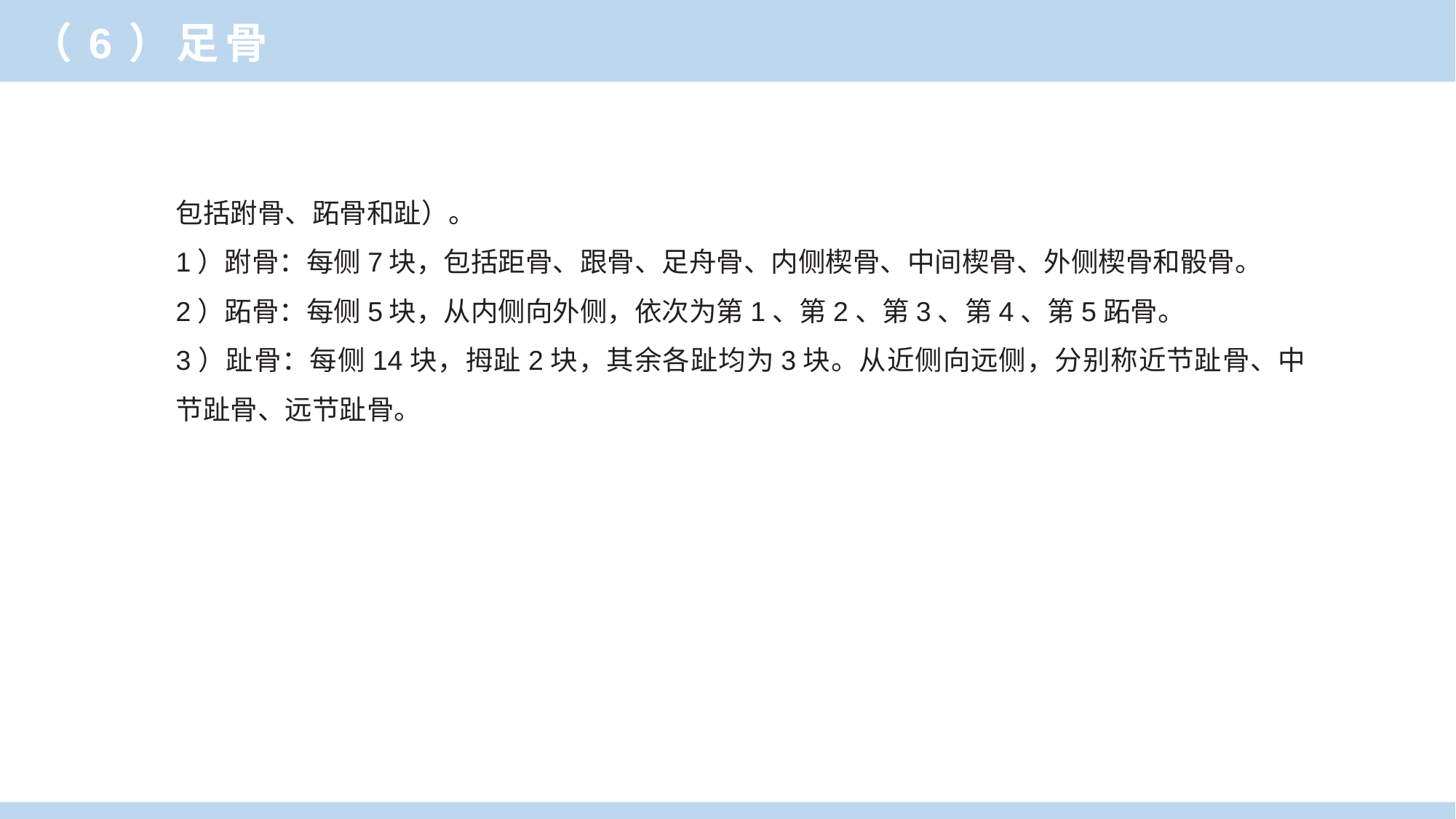

（6）足骨

包括跗骨、跖骨和趾）。
1）跗骨：每侧7块，包括距骨、跟骨、足舟骨、内侧楔骨、中间楔骨、外侧楔骨和骰骨。
2）跖骨：每侧5块，从内侧向外侧，依次为第1、第2、第3、第4、第5跖骨。
3）趾骨：每侧14块，拇趾2块，其余各趾均为3块。从近侧向远侧，分别称近节趾骨、中节趾骨、远节趾骨。